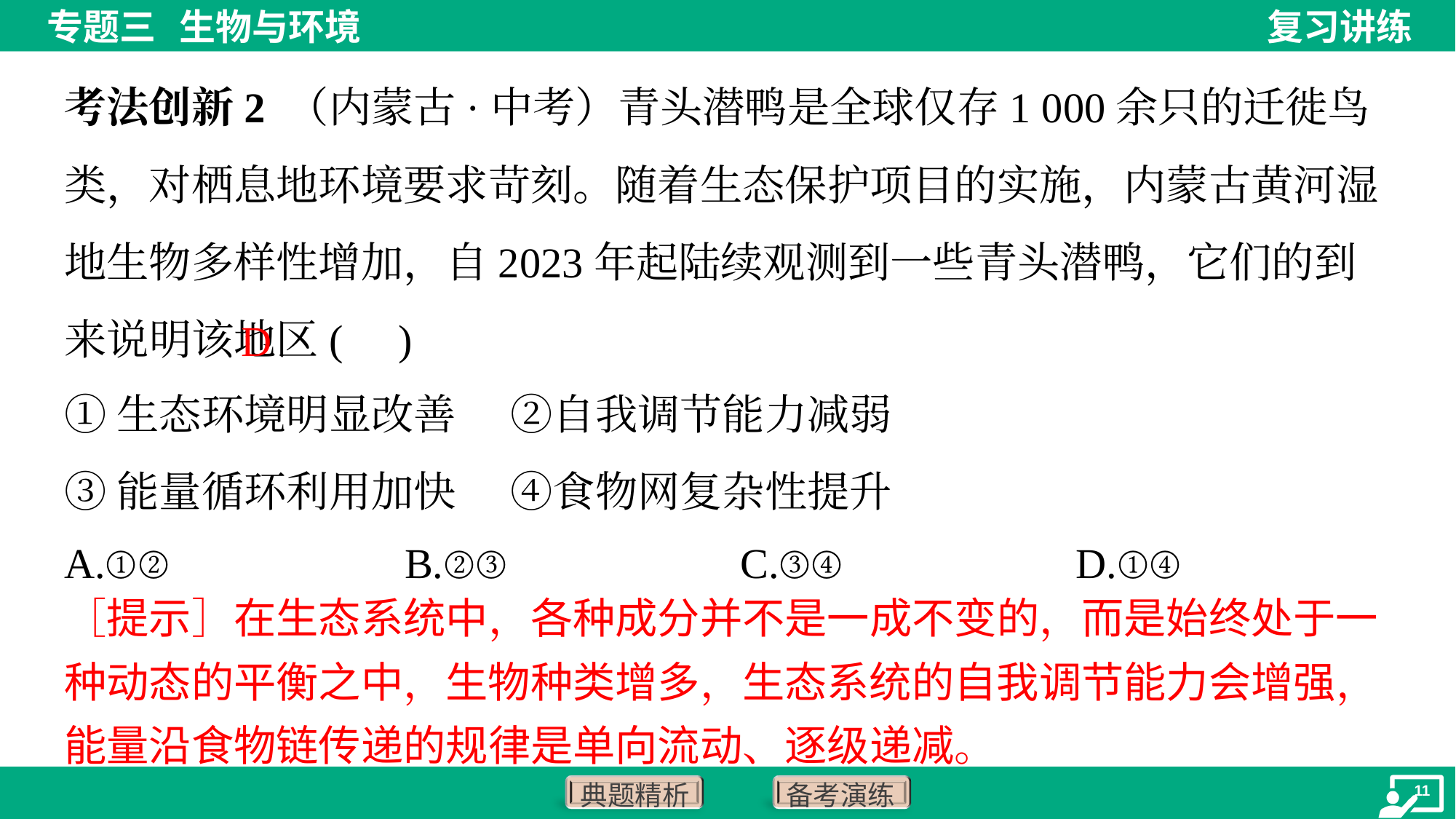

考法创新2 （内蒙古·中考）青头潜鸭是全球仅存1 000余只的迁徙鸟类，对栖息地环境要求苛刻。随着生态保护项目的实施，内蒙古黄河湿地生物多样性增加，自2023年起陆续观测到一些青头潜鸭，它们的到来说明该地区(     )
D
①生态环境明显改善     ②自我调节能力减弱
③能量循环利用加快     ④食物网复杂性提升
A.①②	B.②③	C.③④	D.①④
［提示］在生态系统中，各种成分并不是一成不变的，而是始终处于一
种动态的平衡之中，生物种类增多，生态系统的自我调节能力会增强，
能量沿食物链传递的规律是单向流动、逐级递减。